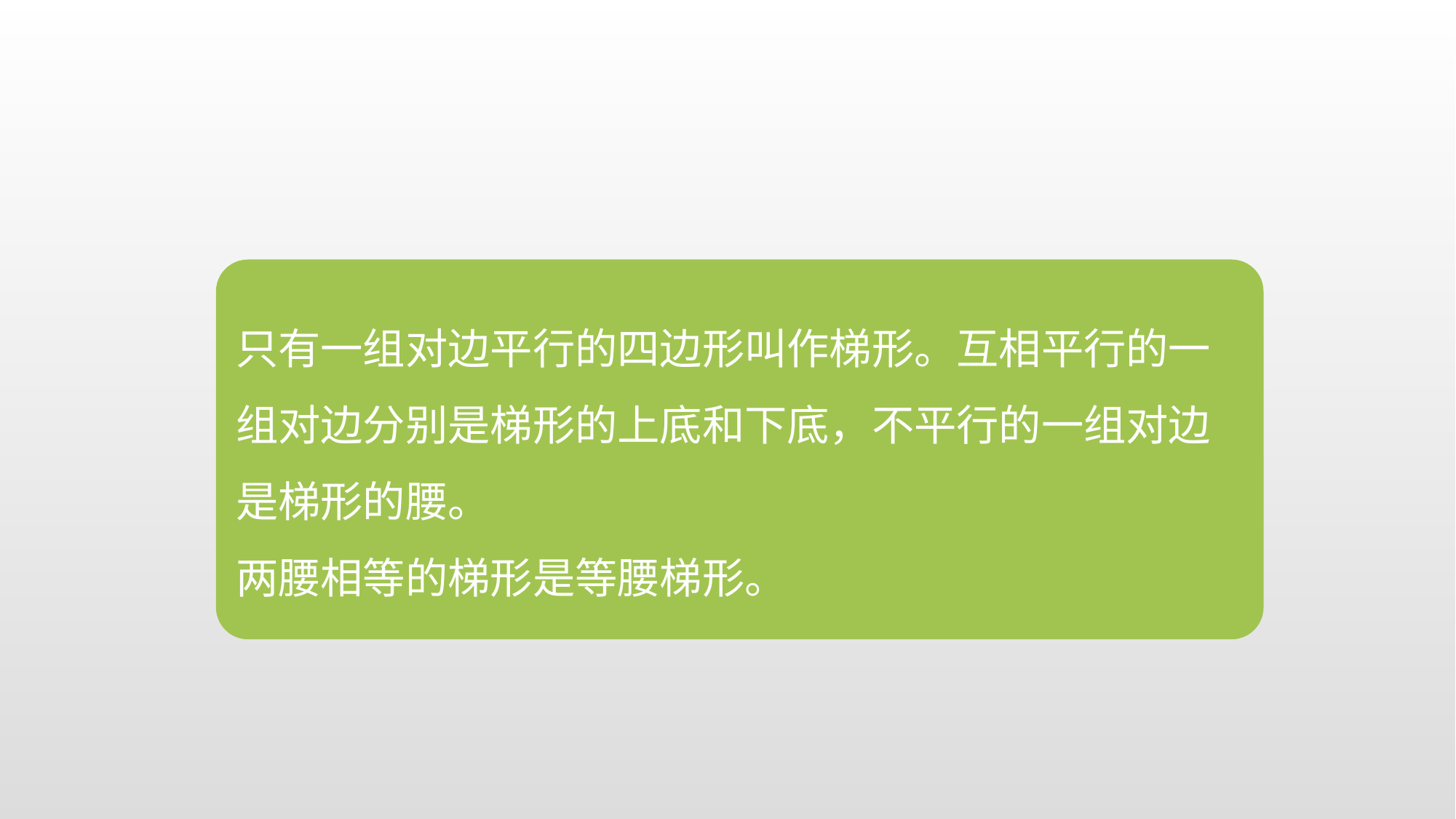

只有一组对边平行的四边形叫作梯形。互相平行的一组对边分别是梯形的上底和下底，不平行的一组对边是梯形的腰。
两腰相等的梯形是等腰梯形。